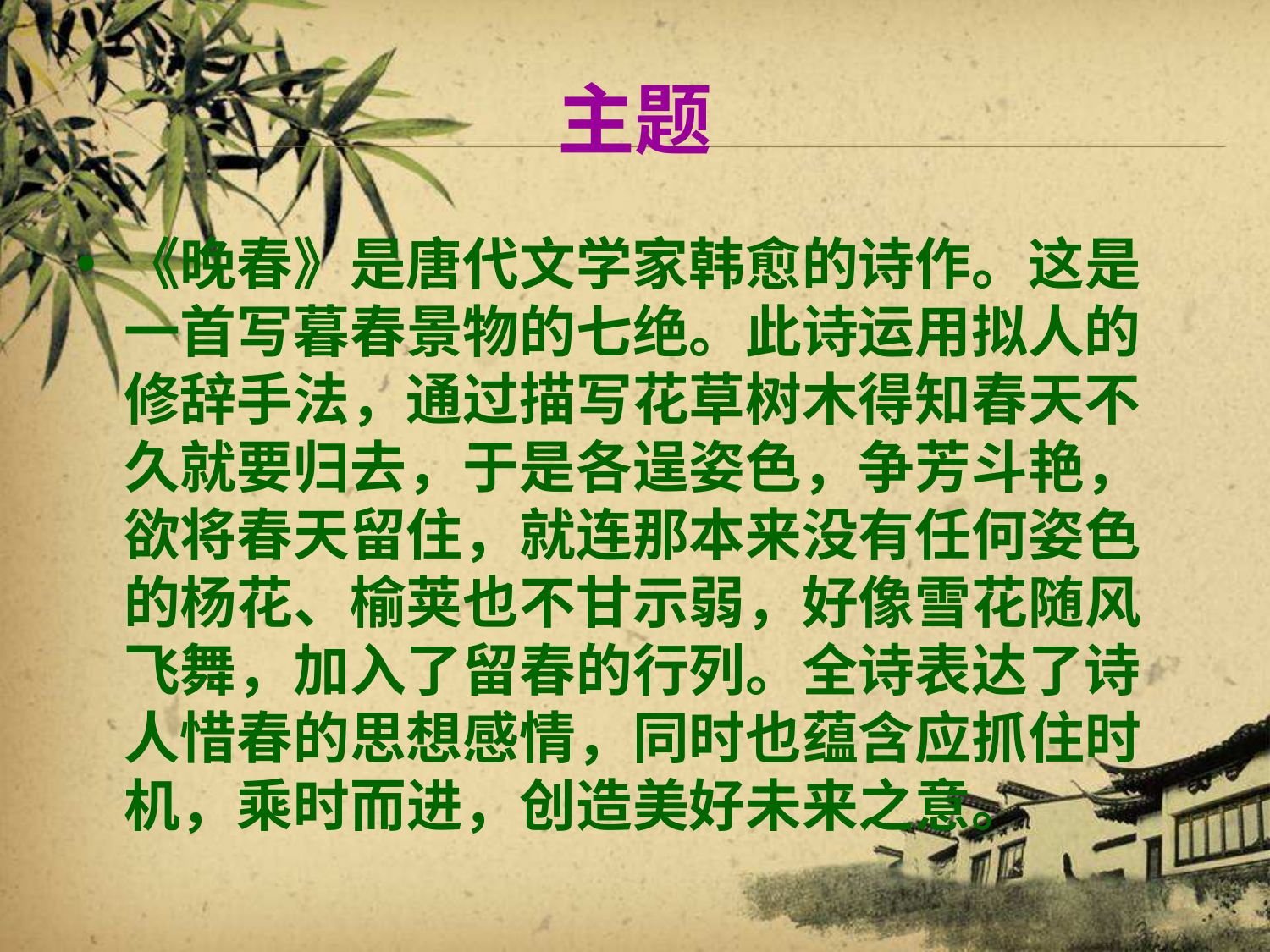

# 主题
《晚春》是唐代文学家韩愈的诗作。这是一首写暮春景物的七绝。此诗运用拟人的修辞手法，通过描写花草树木得知春天不久就要归去，于是各逞姿色，争芳斗艳，欲将春天留住，就连那本来没有任何姿色的杨花、榆荚也不甘示弱，好像雪花随风飞舞，加入了留春的行列。全诗表达了诗人惜春的思想感情，同时也蕴含应抓住时机，乘时而进，创造美好未来之意。